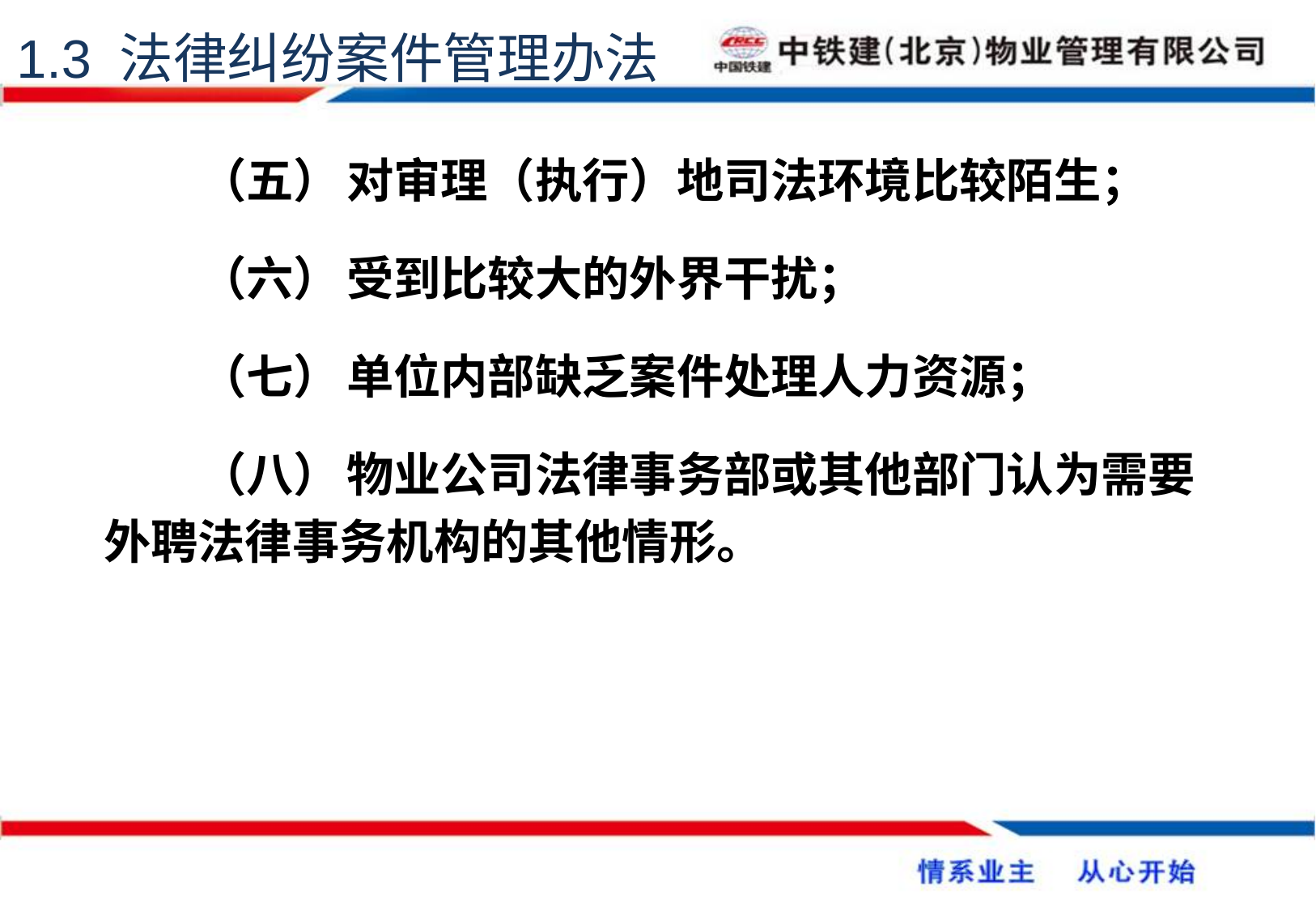

1.3 法律纠纷案件管理办法
（五）	对审理（执行）地司法环境比较陌生；
（六）	受到比较大的外界干扰；
（七）	单位内部缺乏案件处理人力资源；
（八）	物业公司法律事务部或其他部门认为需要外聘法律事务机构的其他情形。

50